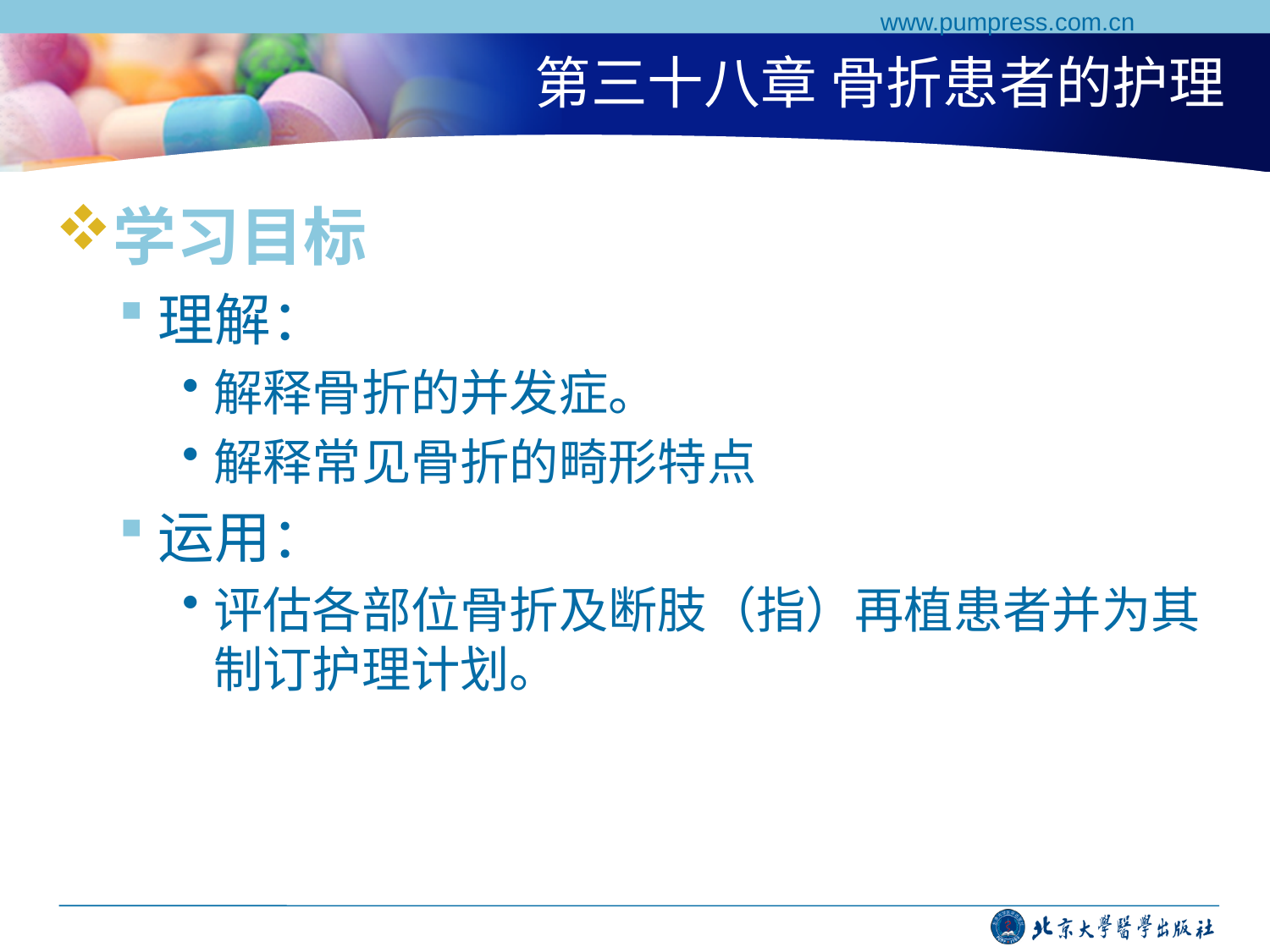

www.pumpress.com.cn
# 第三十八章 骨折患者的护理
学习目标
理解：
解释骨折的并发症。
解释常见骨折的畸形特点
运用：
评估各部位骨折及断肢（指）再植患者并为其制订护理计划。